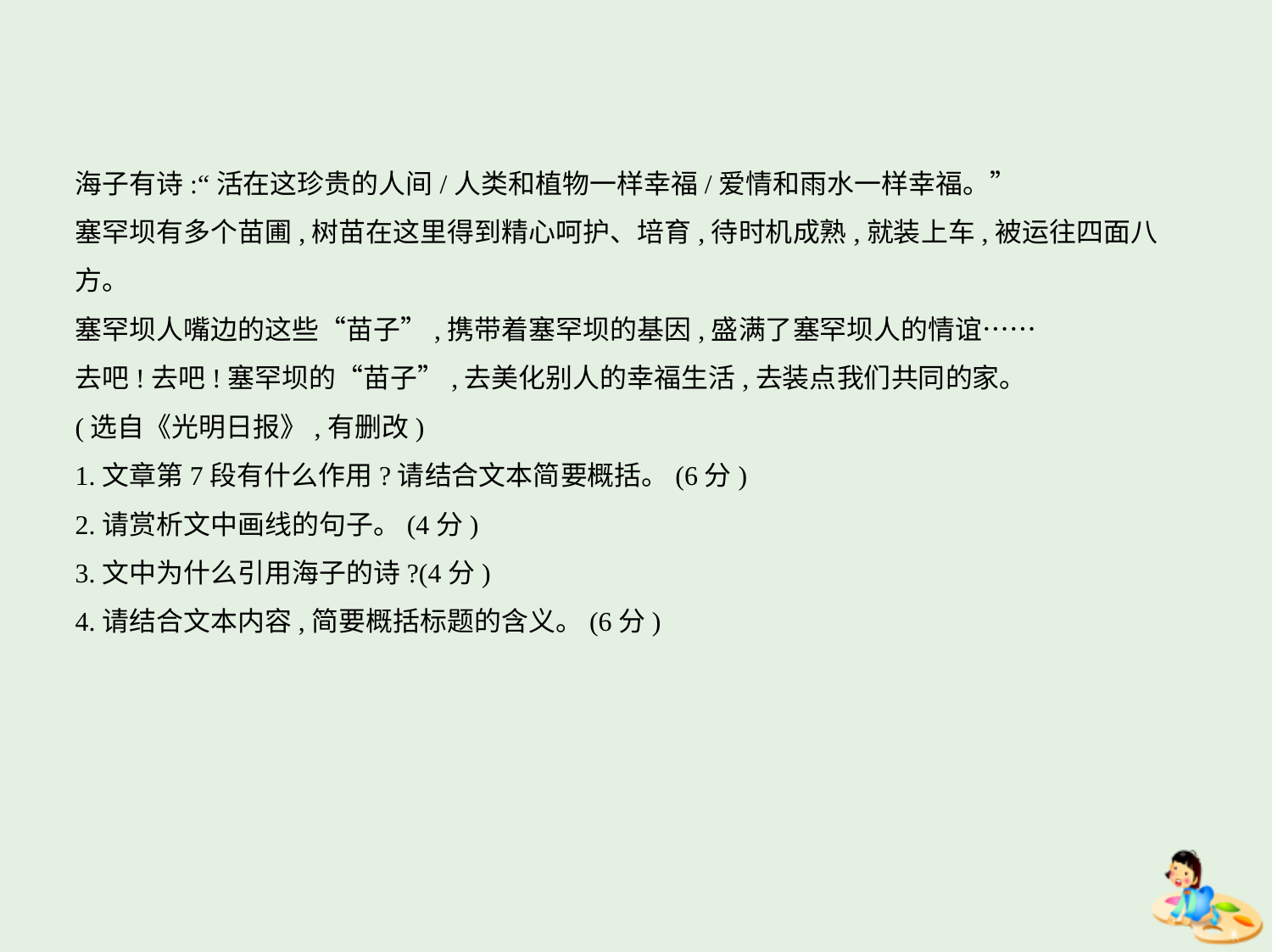

海子有诗:“活在这珍贵的人间/人类和植物一样幸福/爱情和雨水一样幸福。”
塞罕坝有多个苗圃,树苗在这里得到精心呵护、培育,待时机成熟,就装上车,被运往四面八
方。
塞罕坝人嘴边的这些“苗子”,携带着塞罕坝的基因,盛满了塞罕坝人的情谊……
去吧!去吧!塞罕坝的“苗子”,去美化别人的幸福生活,去装点我们共同的家。
(选自《光明日报》,有删改)
1.文章第7段有什么作用?请结合文本简要概括。(6分)
2.请赏析文中画线的句子。(4分)
3.文中为什么引用海子的诗?(4分)
4.请结合文本内容,简要概括标题的含义。(6分)